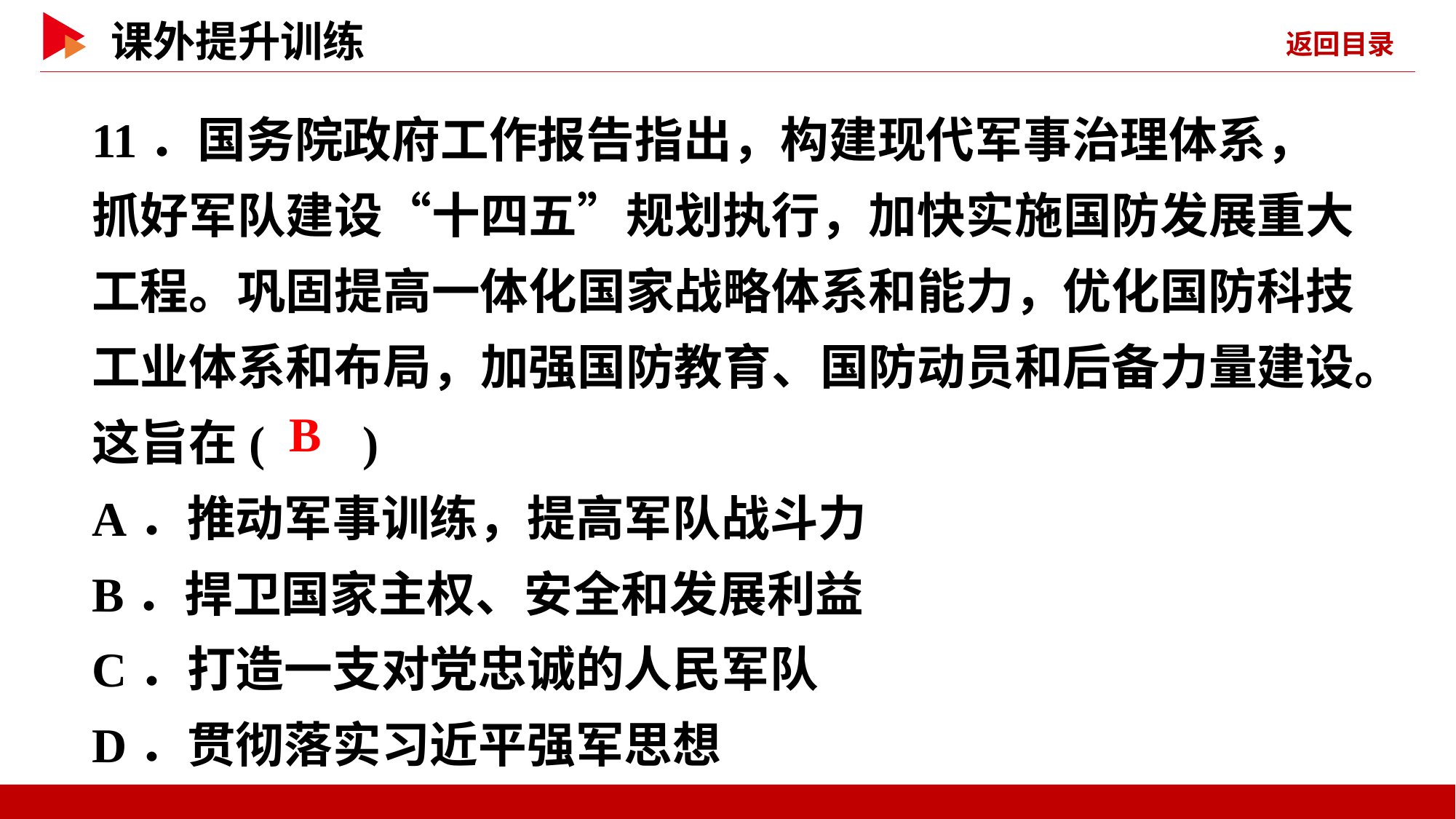

11．国务院政府工作报告指出，构建现代军事治理体系，抓好军队建设“十四五”规划执行，加快实施国防发展重大工程。巩固提高一体化国家战略体系和能力，优化国防科技工业体系和布局，加强国防教育、国防动员和后备力量建设。这旨在(        )
A．推动军事训练，提高军队战斗力
B．捍卫国家主权、安全和发展利益
C．打造一支对党忠诚的人民军队
D．贯彻落实习近平强军思想
   B